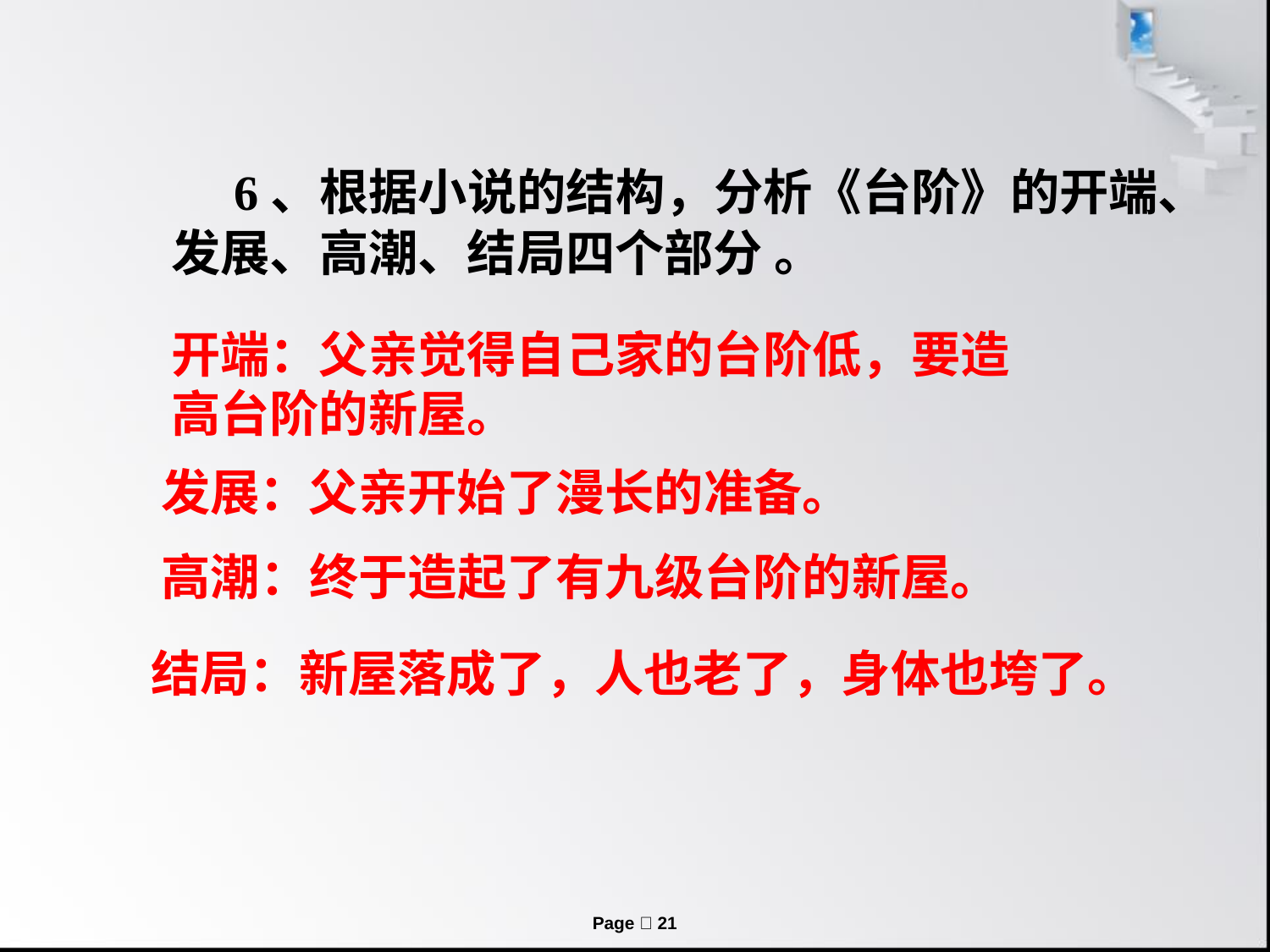

6、根据小说的结构，分析《台阶》的开端、发展、高潮、结局四个部分 。
开端：父亲觉得自己家的台阶低，要造高台阶的新屋。
发展：父亲开始了漫长的准备。
高潮：终于造起了有九级台阶的新屋。
结局：新屋落成了，人也老了，身体也垮了。